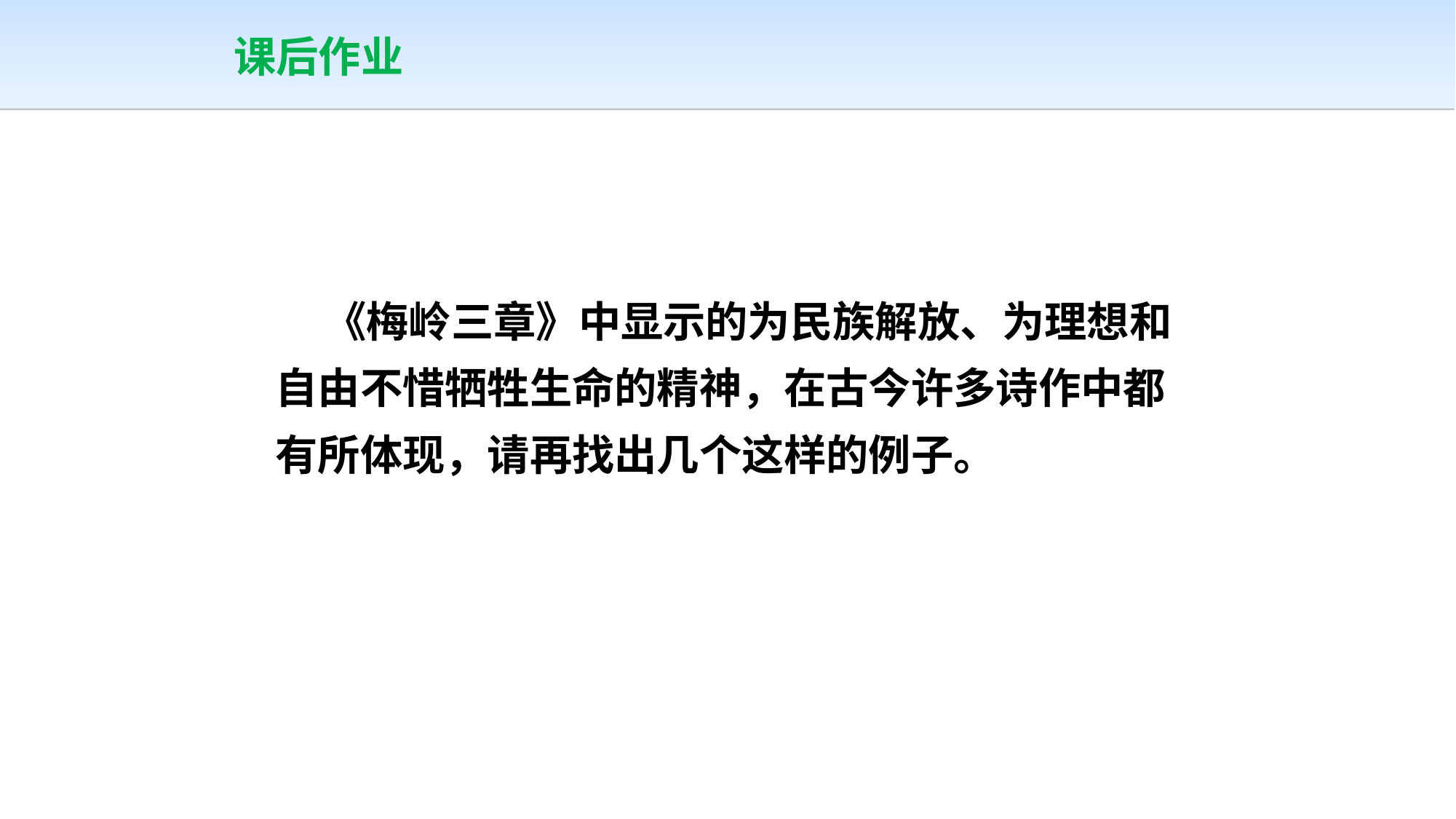

课后作业
    《梅岭三章》中显示的为民族解放、为理想和自由不惜牺牲生命的精神，在古今许多诗作中都有所体现，请再找出几个这样的例子。